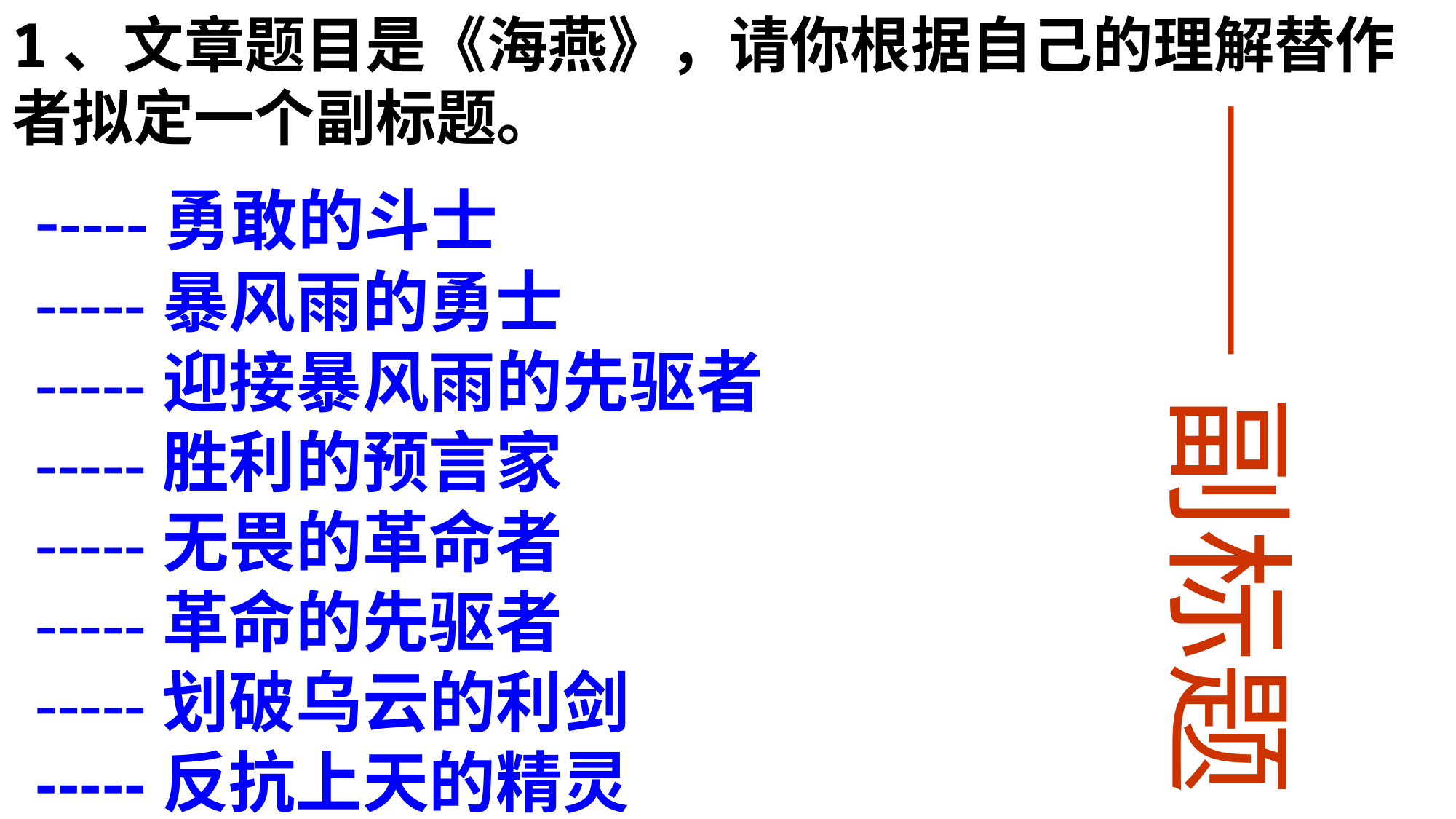

1、文章题目是《海燕》，请你根据自己的理解替作者拟定一个副标题。
——副标题
-----勇敢的斗士    
-----暴风雨的勇士
-----迎接暴风雨的先驱者
-----胜利的预言家
-----无畏的革命者
-----革命的先驱者
-----划破乌云的利剑
-----反抗上天的精灵